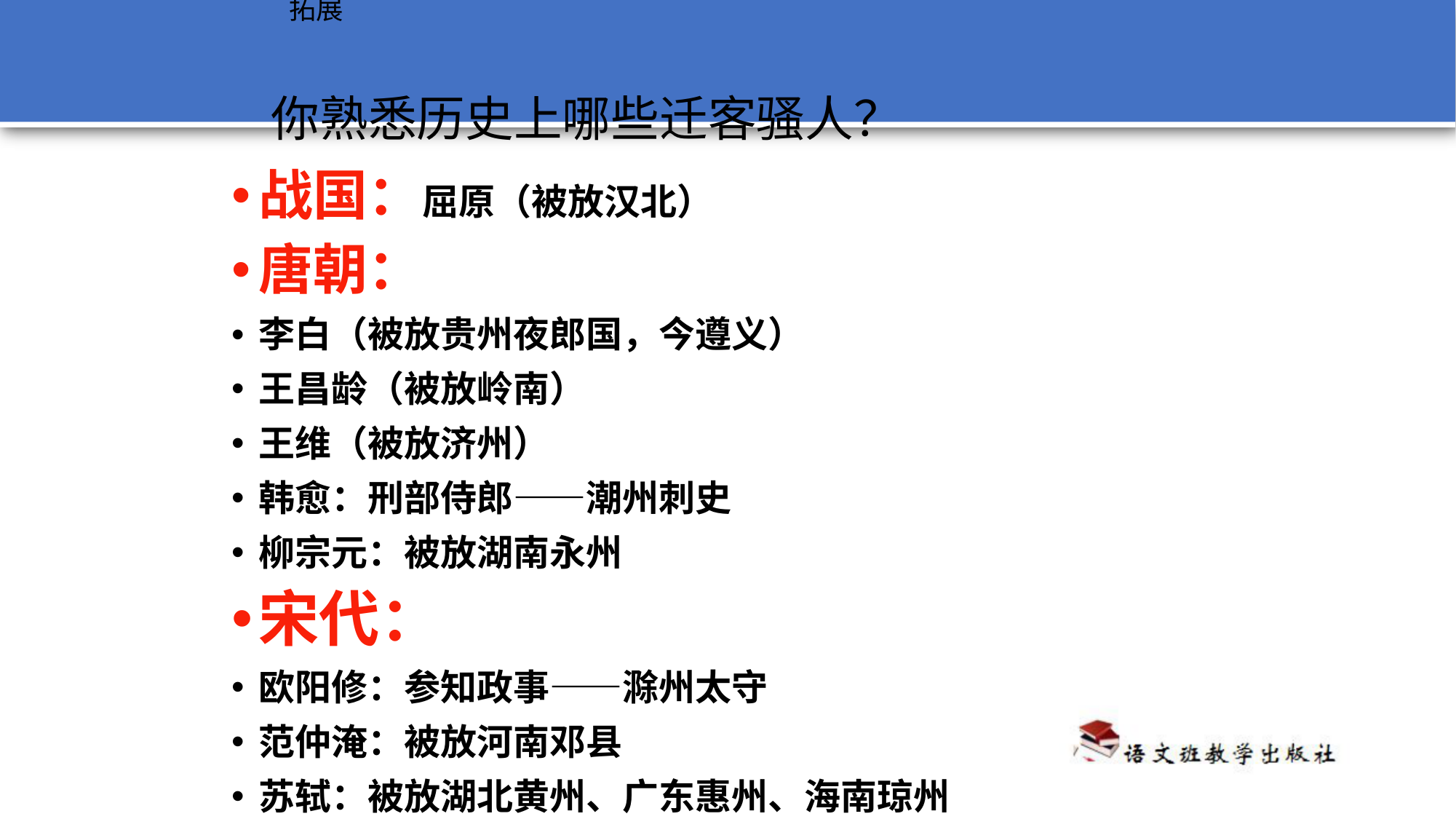

拓展
你熟悉历史上哪些迁客骚人？

战国：屈原（被放汉北）
唐朝：
李白（被放贵州夜郎国，今遵义）
王昌龄（被放岭南）
王维（被放济州）
韩愈：刑部侍郎——潮州刺史
柳宗元：被放湖南永州
宋代：
欧阳修：参知政事——滁州太守
范仲淹：被放河南邓县
苏轼：被放湖北黄州、广东惠州、海南琼州